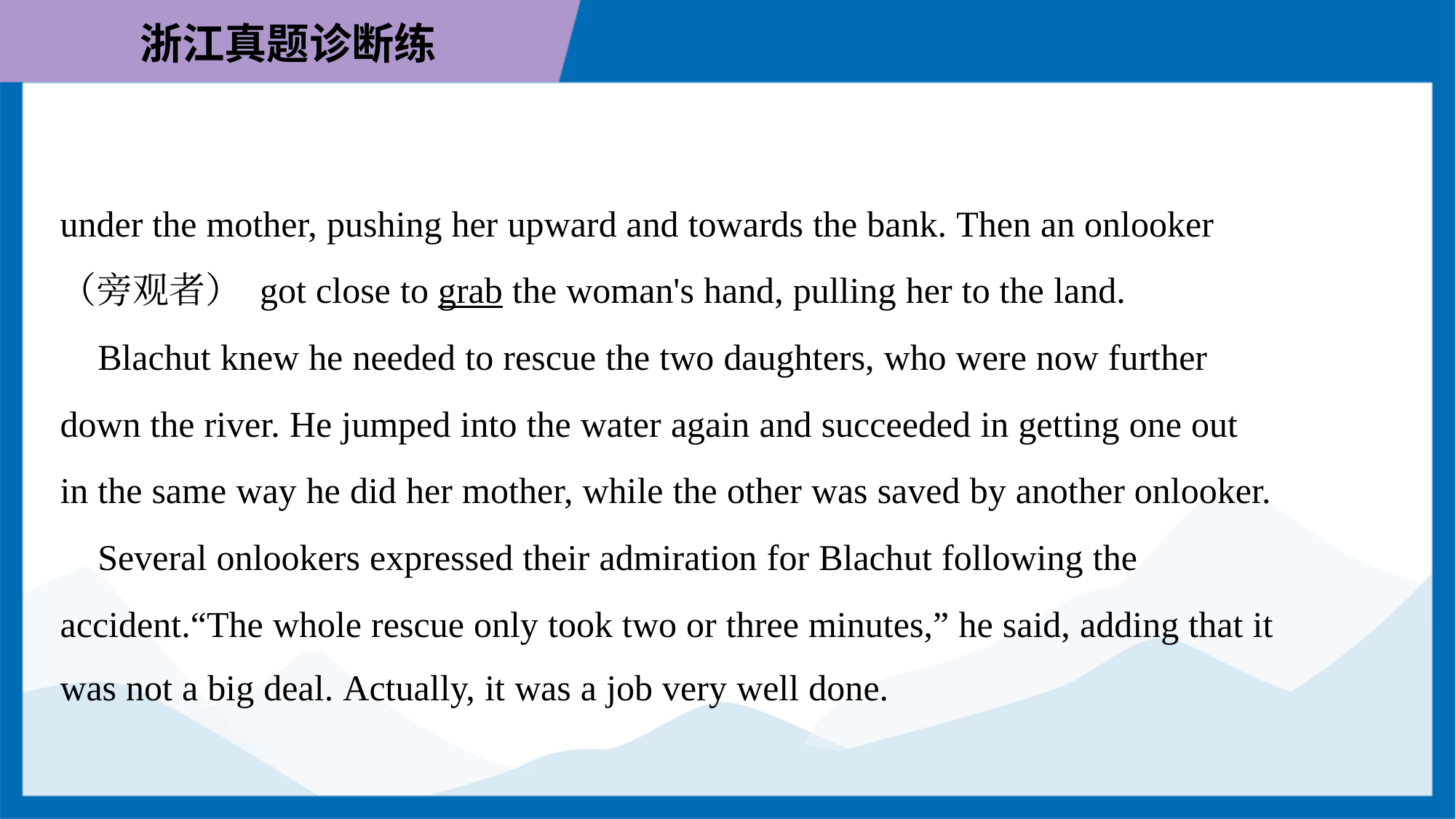

under the mother, pushing her upward and towards the bank. Then an onlooker
（旁观者） got close to grab the woman's hand, pulling her to the land.
    Blachut knew he needed to rescue the two daughters, who were now further
down the river. He jumped into the water again and succeeded in getting one out
in the same way he did her mother, while the other was saved by another onlooker.
    Several onlookers expressed their admiration for Blachut following the
accident.“The whole rescue only took two or three minutes,” he said, adding that it
was not a big deal. Actually, it was a job very well done.